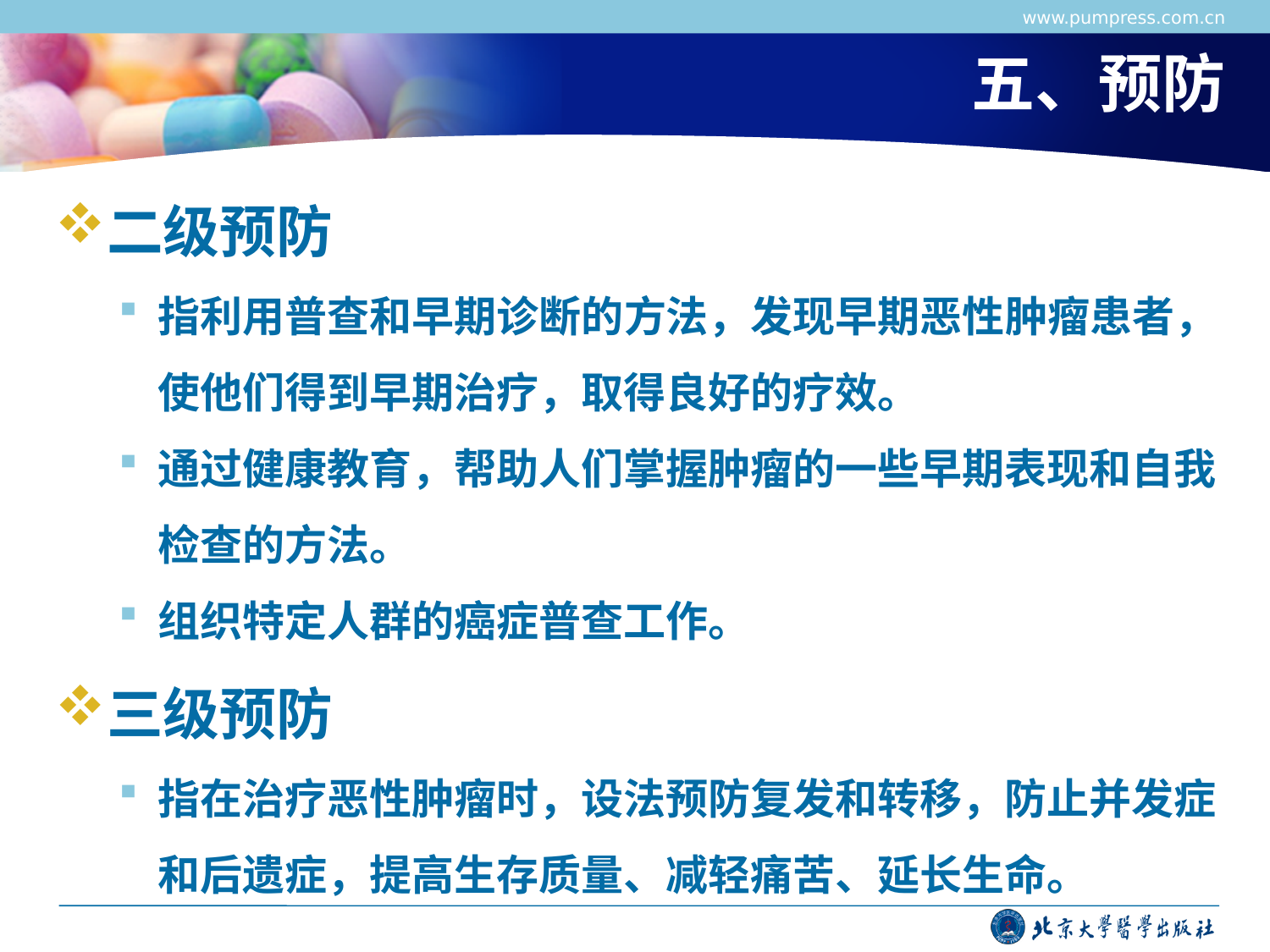

www.pumpress.com.cn
# 五、预防
二级预防
指利用普查和早期诊断的方法，发现早期恶性肿瘤患者，使他们得到早期治疗，取得良好的疗效。
通过健康教育，帮助人们掌握肿瘤的一些早期表现和自我检查的方法。
组织特定人群的癌症普查工作。
三级预防
指在治疗恶性肿瘤时，设法预防复发和转移，防止并发症和后遗症，提高生存质量、减轻痛苦、延长生命。